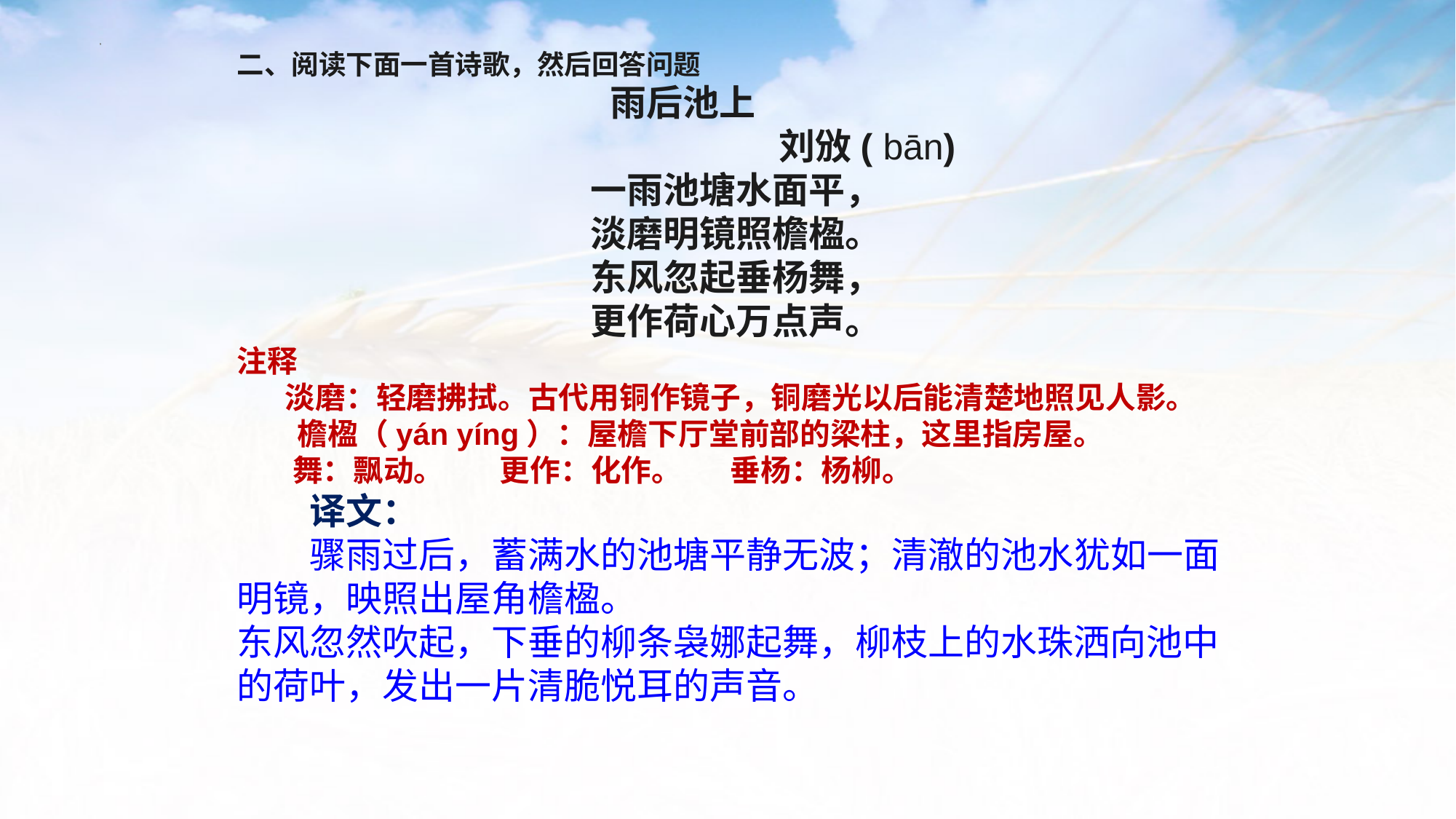

二、阅读下面一首诗歌，然后回答问题
 雨后池上
                               刘攽( bān)
一雨池塘水面平，
淡磨明镜照檐楹。
东风忽起垂杨舞，
更作荷心万点声。
注释
       淡磨：轻磨拂拭。古代用铜作镜子，铜磨光以后能清楚地照见人影。 
　　檐楹（yán yíng）：屋檐下厅堂前部的梁柱，这里指房屋。
       舞：飘动。        更作：化作。       垂杨：杨柳。 
　　译文：
　　骤雨过后，蓄满水的池塘平静无波；清澈的池水犹如一面明镜，映照出屋角檐楹。
东风忽然吹起，下垂的柳条袅娜起舞，柳枝上的水珠洒向池中的荷叶，发出一片清脆悦耳的声音。